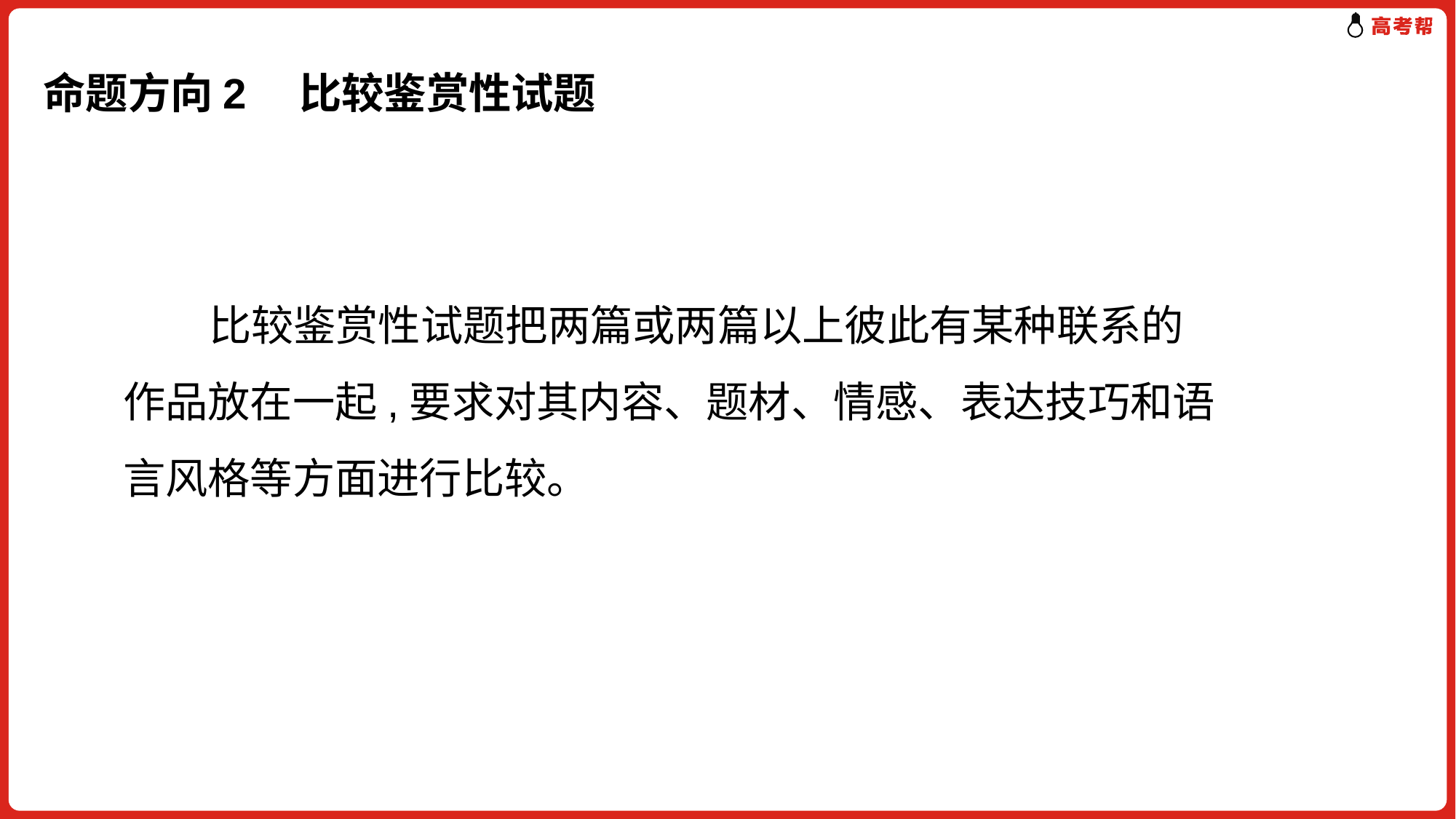

# 命题方向2　比较鉴赏性试题
        比较鉴赏性试题把两篇或两篇以上彼此有某种联系的作品放在一起,要求对其内容、题材、情感、表达技巧和语言风格等方面进行比较。